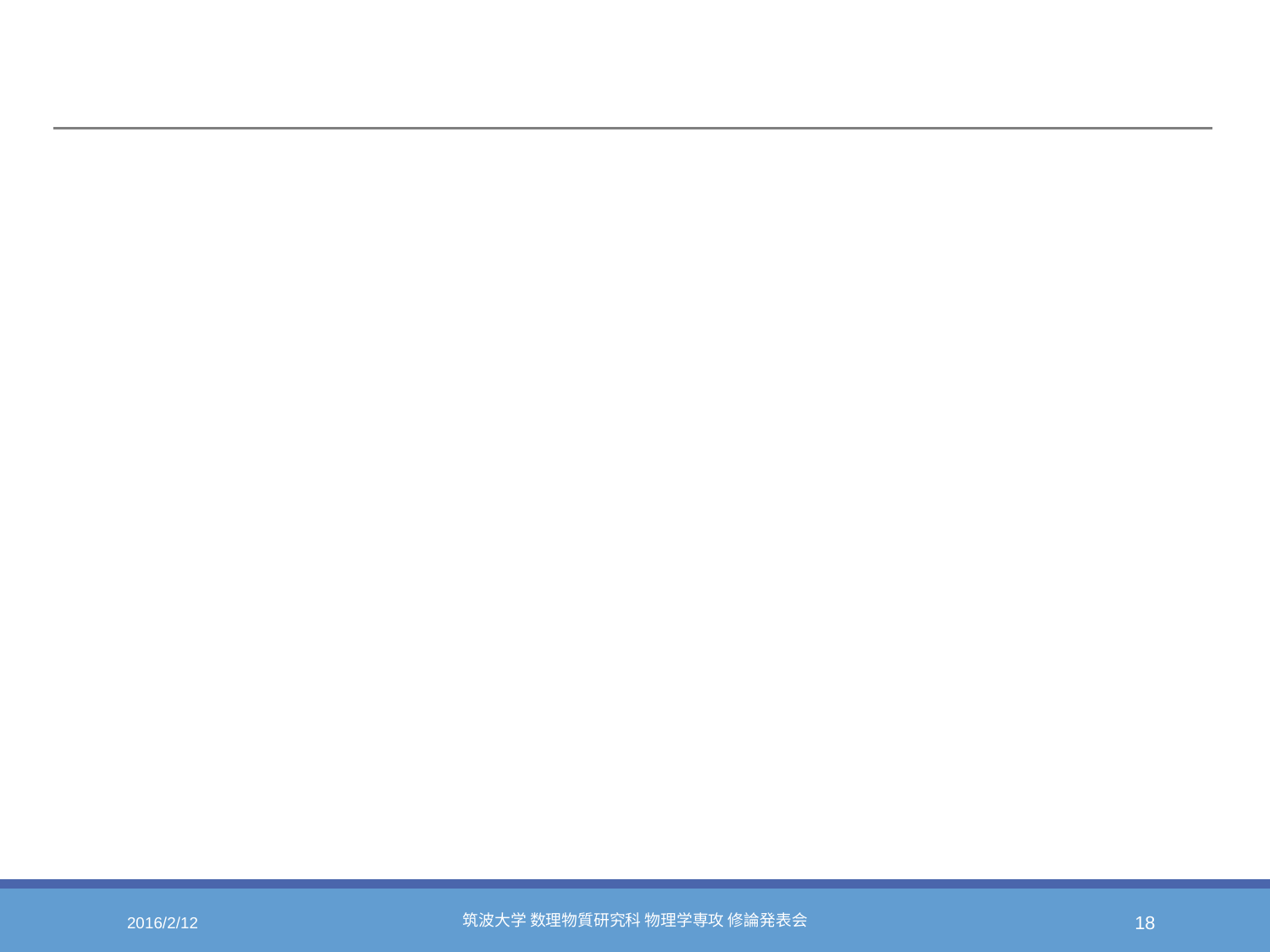

#
2016/2/12
筑波大学 数理物質研究科 物理学専攻 修論発表会
18